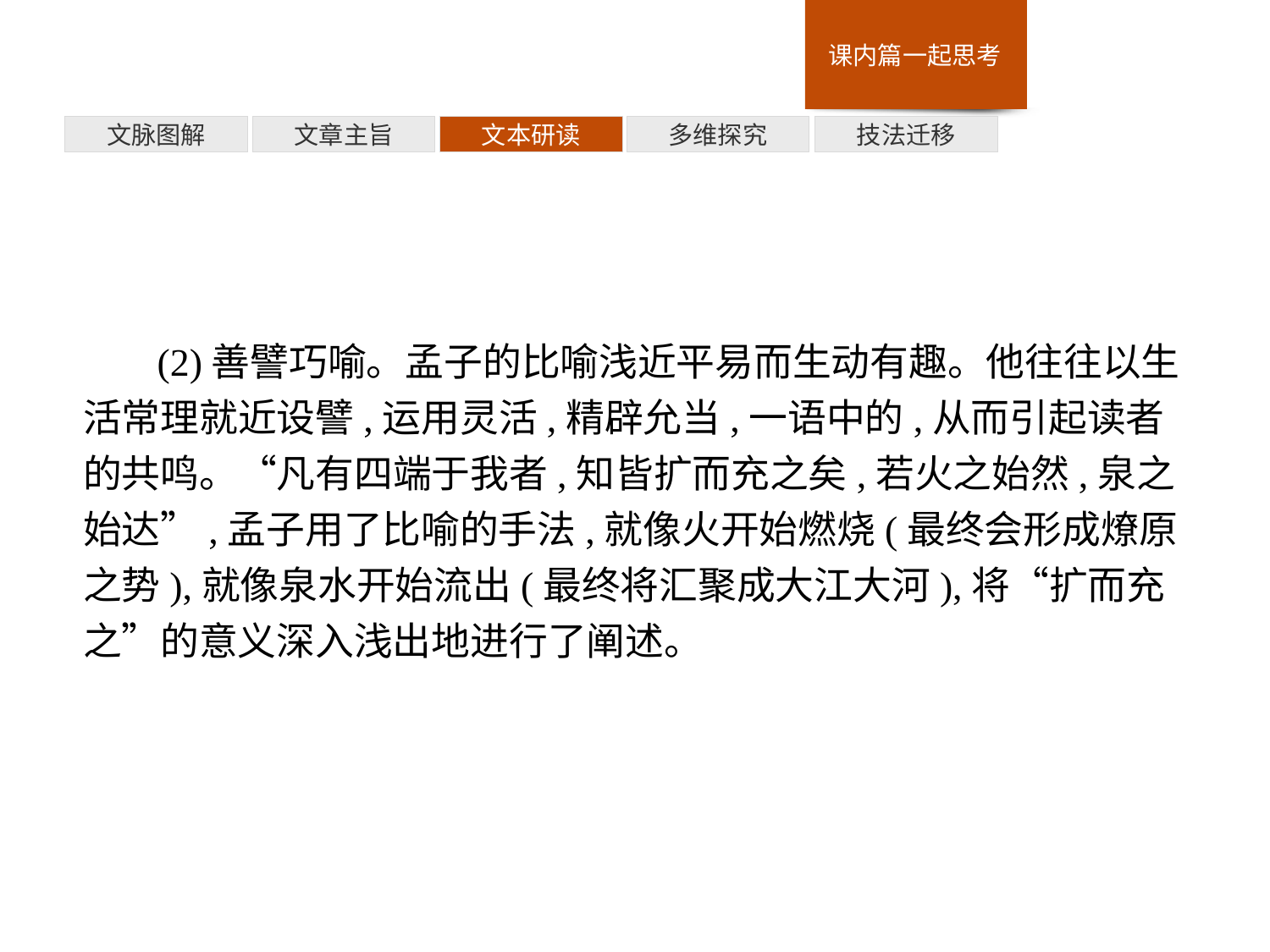

技法迁移
多维探究
文本研读
文章主旨
文脉图解
(2)善譬巧喻。孟子的比喻浅近平易而生动有趣。他往往以生活常理就近设譬,运用灵活,精辟允当,一语中的,从而引起读者的共鸣。“凡有四端于我者,知皆扩而充之矣,若火之始然,泉之始达”,孟子用了比喻的手法,就像火开始燃烧(最终会形成燎原之势),就像泉水开始流出(最终将汇聚成大江大河),将“扩而充之”的意义深入浅出地进行了阐述。